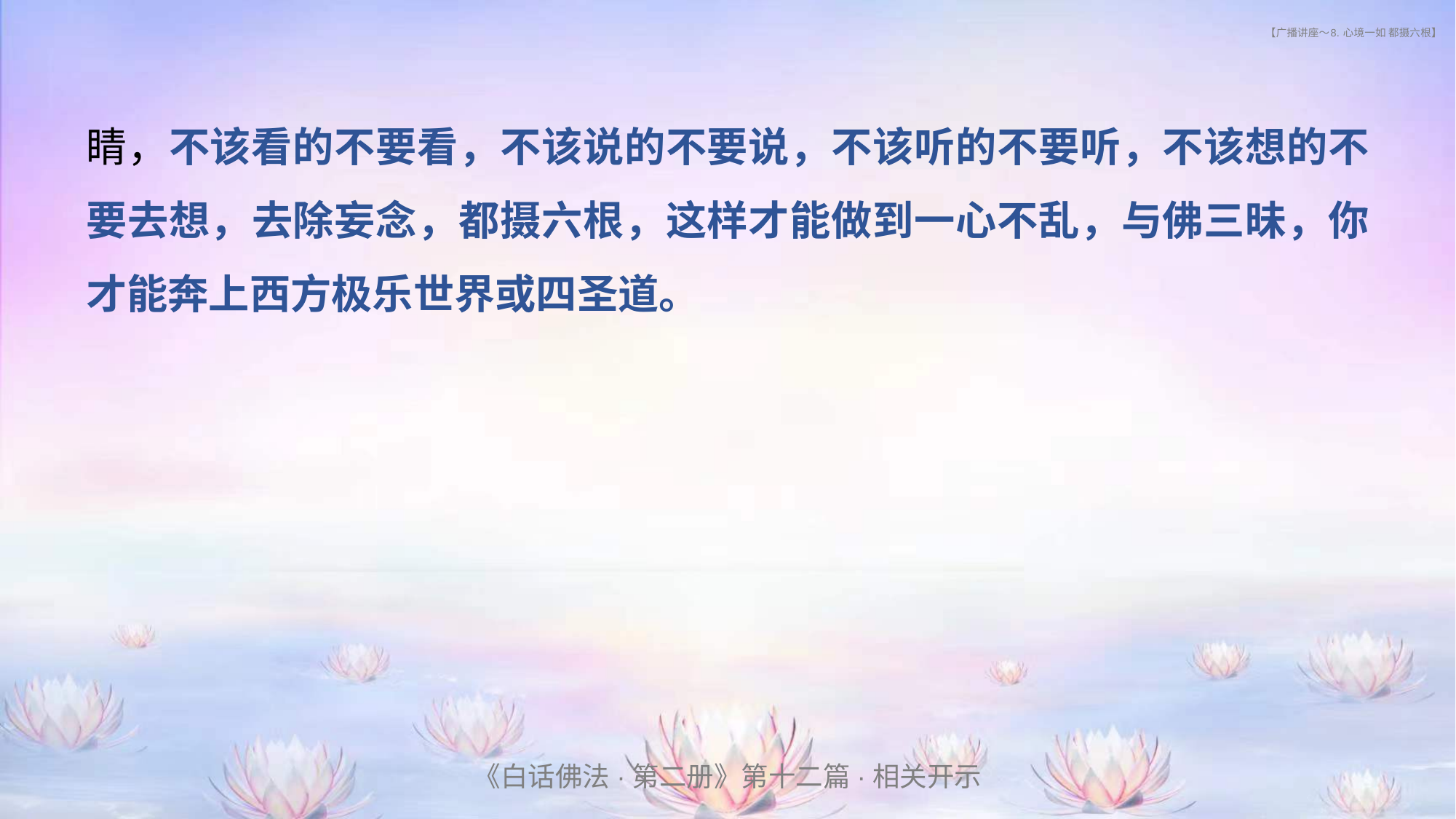

# 【广播讲座～8. 心境一如 都摄六根】
睛，不该看的不要看，不该说的不要说，不该听的不要听，不该想的不要去想，去除妄念，都摄六根，这样才能做到一心不乱，与佛三昧，你才能奔上西方极乐世界或四圣道。
《白话佛法·第二册》第十二篇·相关开示